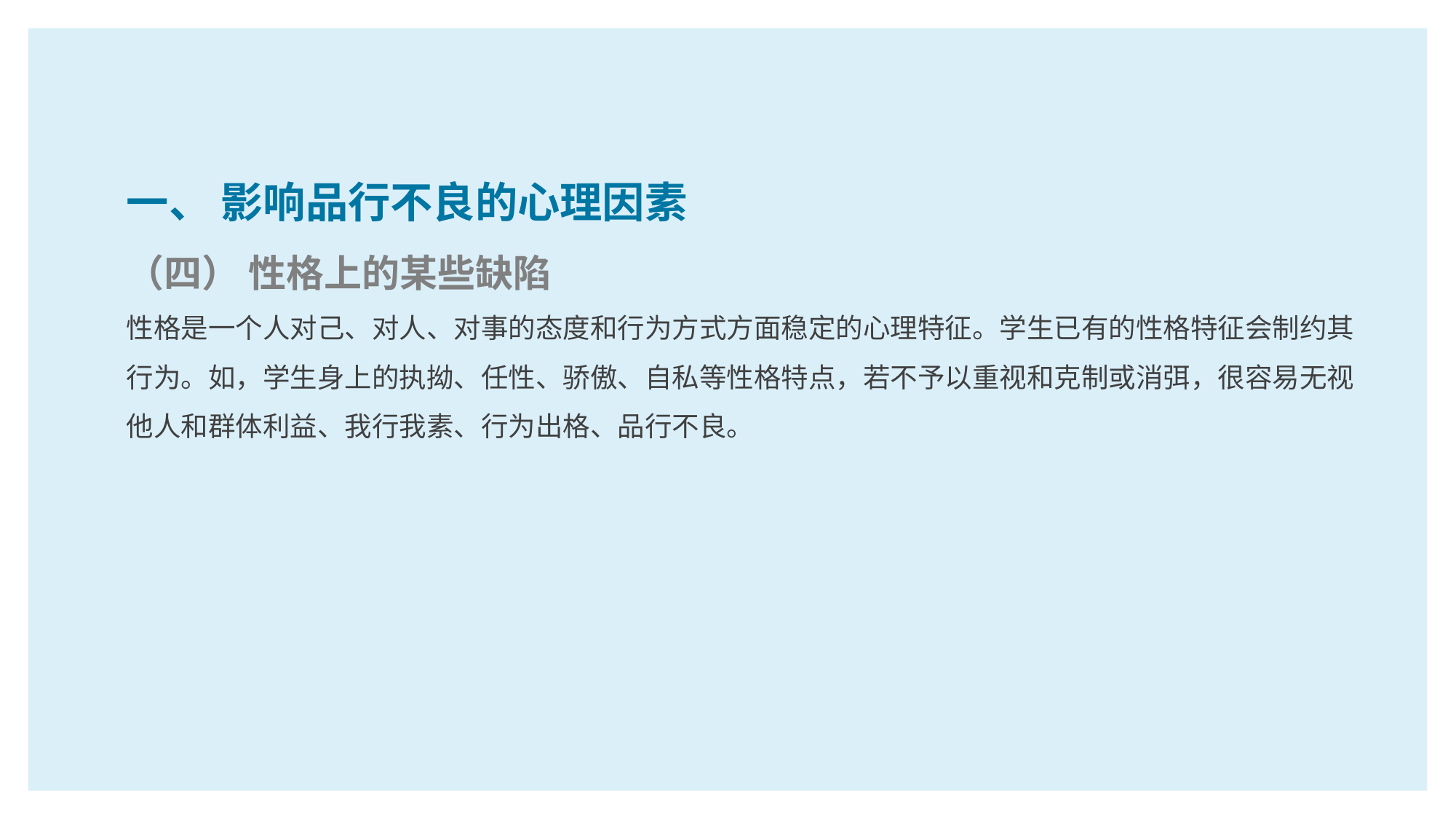

一、 影响品行不良的心理因素
（四） 性格上的某些缺陷
性格是一个人对己、对人、对事的态度和行为方式方面稳定的心理特征。学生已有的性格特征会制约其行为。如，学生身上的执拗、任性、骄傲、自私等性格特点，若不予以重视和克制或消弭，很容易无视他人和群体利益、我行我素、行为出格、品行不良。